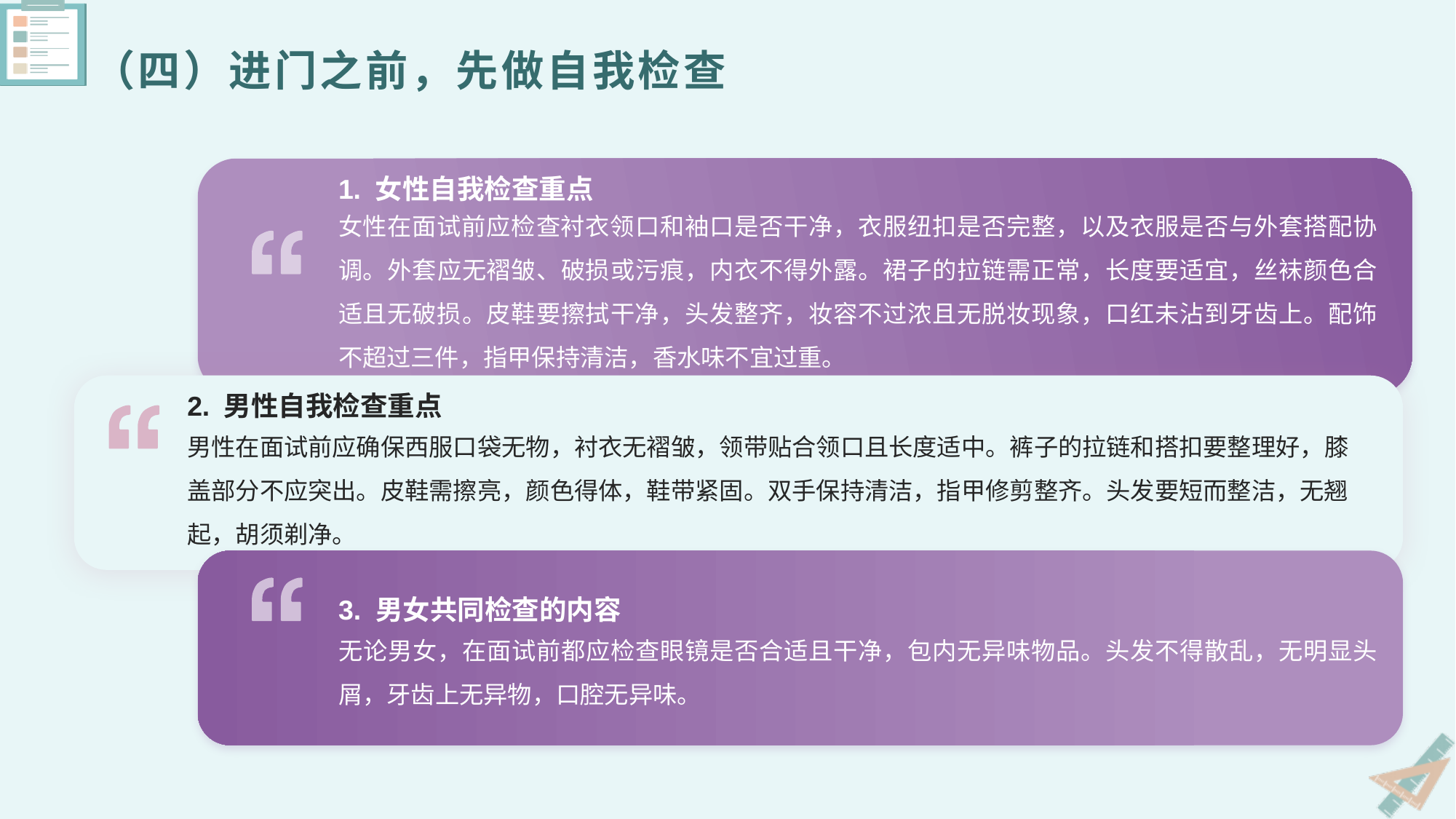

# （四）进门之前，先做自我检查

1. 女性自我检查重点
女性在面试前应检查衬衣领口和袖口是否干净，衣服纽扣是否完整，以及衣服是否与外套搭配协调。外套应无褶皱、破损或污痕，内衣不得外露。裙子的拉链需正常，长度要适宜，丝袜颜色合适且无破损。皮鞋要擦拭干净，头发整齐，妆容不过浓且无脱妆现象，口红未沾到牙齿上。配饰不超过三件，指甲保持清洁，香水味不宜过重。

2. 男性自我检查重点

男性在面试前应确保西服口袋无物，衬衣无褶皱，领带贴合领口且长度适中。裤子的拉链和搭扣要整理好，膝盖部分不应突出。皮鞋需擦亮，颜色得体，鞋带紧固。双手保持清洁，指甲修剪整齐。头发要短而整洁，无翘起，胡须剃净。

3. 男女共同检查的内容
无论男女，在面试前都应检查眼镜是否合适且干净，包内无异味物品。头发不得散乱，无明显头屑，牙齿上无异物，口腔无异味。